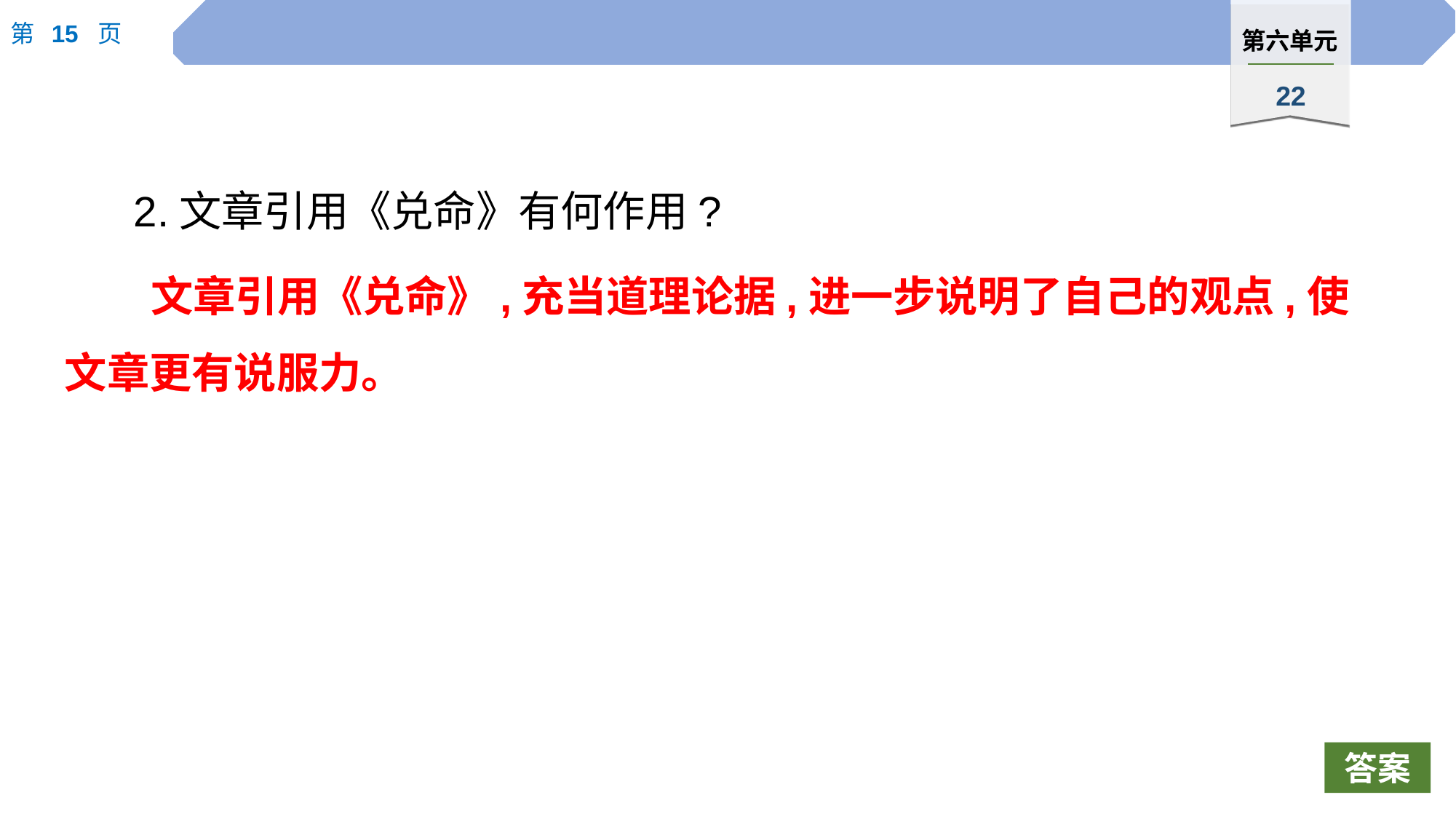

2.文章引用《兑命》有何作用?
文章引用《兑命》,充当道理论据,进一步说明了自己的观点,使文章更有说服力。
答案